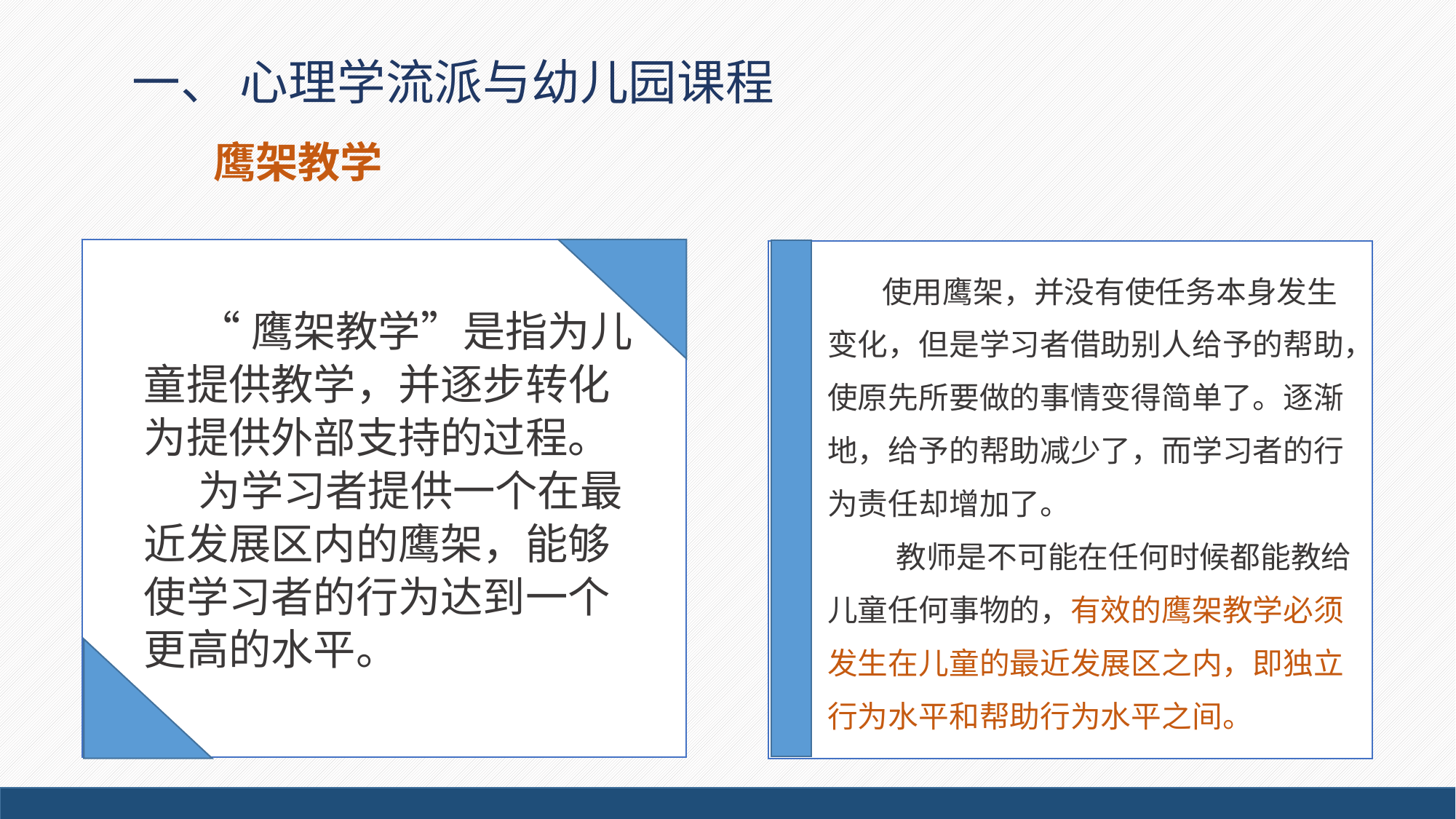

# 一、 心理学流派与幼儿园课程
鹰架教学

使用鹰架，并没有使任务本身发生变化，但是学习者借助别人给予的帮助，使原先所要做的事情变得简单了。逐渐地，给予的帮助减少了，而学习者的行为责任却增加了。
 教师是不可能在任何时候都能教给儿童任何事物的，有效的鹰架教学必须发生在儿童的最近发展区之内，即独立行为水平和帮助行为水平之间。
“鹰架教学”是指为儿童提供教学，并逐步转化为提供外部支持的过程。
为学习者提供一个在最近发展区内的鹰架，能够使学习者的行为达到一个更高的水平。